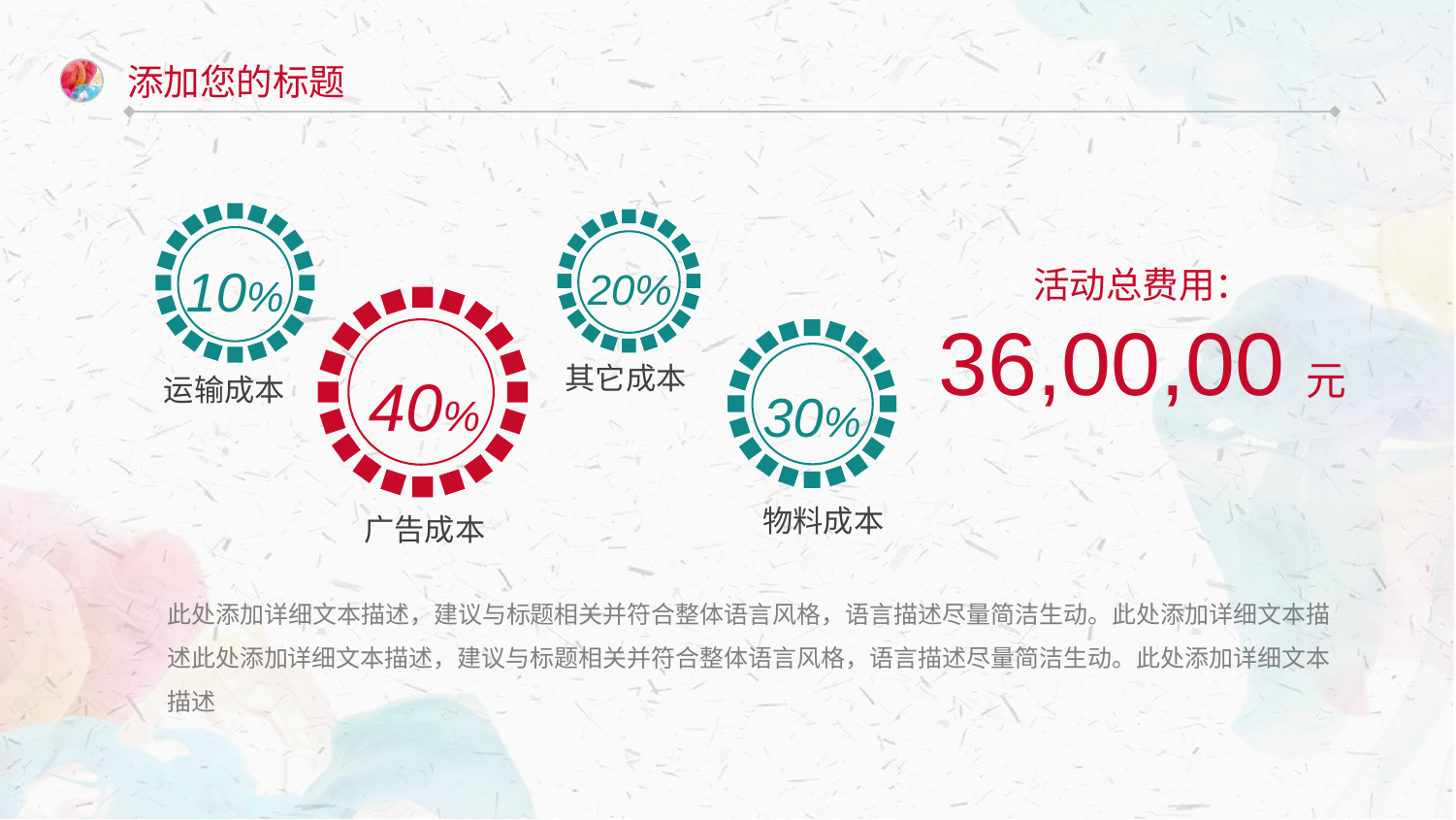

添加您的标题

10%
活动总费用：
20%

36,00,00元

其它成本
40%
运输成本
30%
物料成本
广告成本
此处添加详细文本描述，建议与标题相关并符合整体语言风格，语言描述尽量简洁生动。此处添加详细文本描述此处添加详细文本描述，建议与标题相关并符合整体语言风格，语言描述尽量简洁生动。此处添加详细文本描述